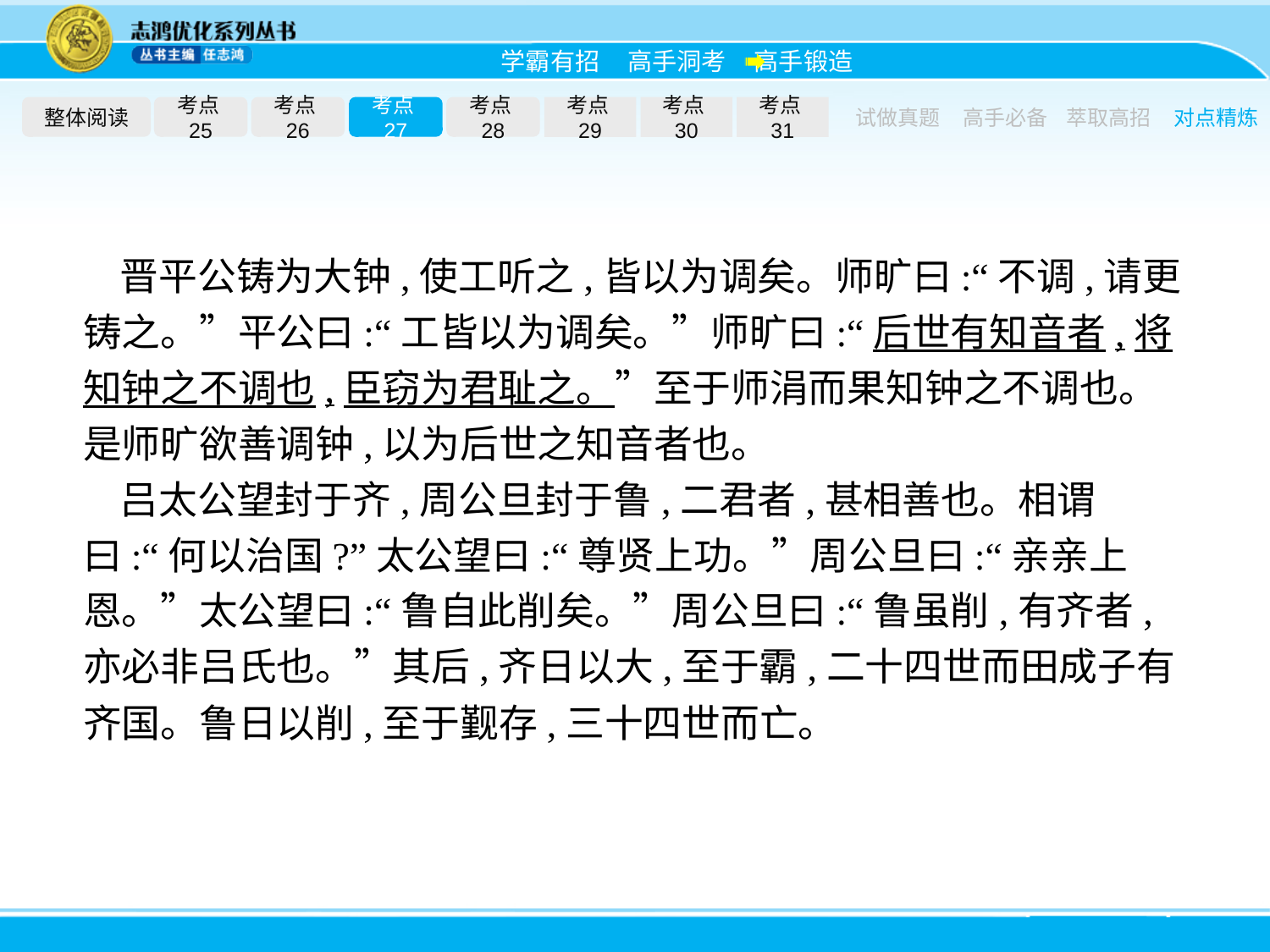

整体阅读
考点25
考点26
考点27
考点28
考点29
考点30
考点31
试做真题
高手必备
萃取高招
对点精炼
晋平公铸为大钟,使工听之,皆以为调矣。师旷曰:“不调,请更铸之。”平公曰:“工皆以为调矣。”师旷曰:“后世有知音者,将知钟之不调也,臣窃为君耻之。”至于师涓而果知钟之不调也。是师旷欲善调钟,以为后世之知音者也。
吕太公望封于齐,周公旦封于鲁,二君者,甚相善也。相谓曰:“何以治国?”太公望曰:“尊贤上功。”周公旦曰:“亲亲上恩。”太公望曰:“鲁自此削矣。”周公旦曰:“鲁虽削,有齐者,亦必非吕氏也。”其后,齐日以大,至于霸,二十四世而田成子有齐国。鲁日以削,至于觐存,三十四世而亡。